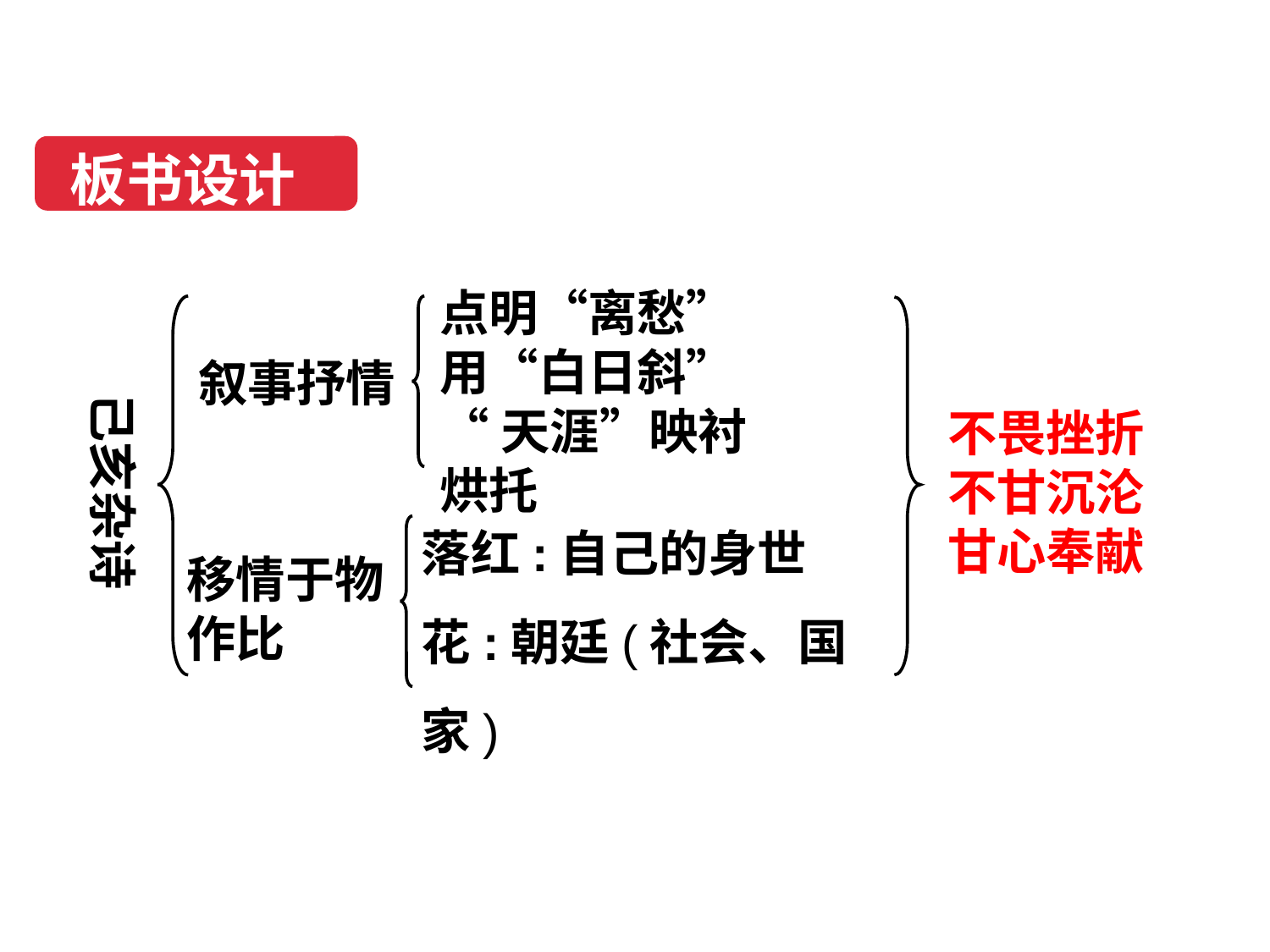

板书设计
点明“离愁”
用“白日斜”
“天涯”映衬烘托

叙事抒情
己亥杂诗
不畏挫折不甘沉沦甘心奉献

落红:自己的身世
花:朝廷(社会、国家)
移情于物
作比